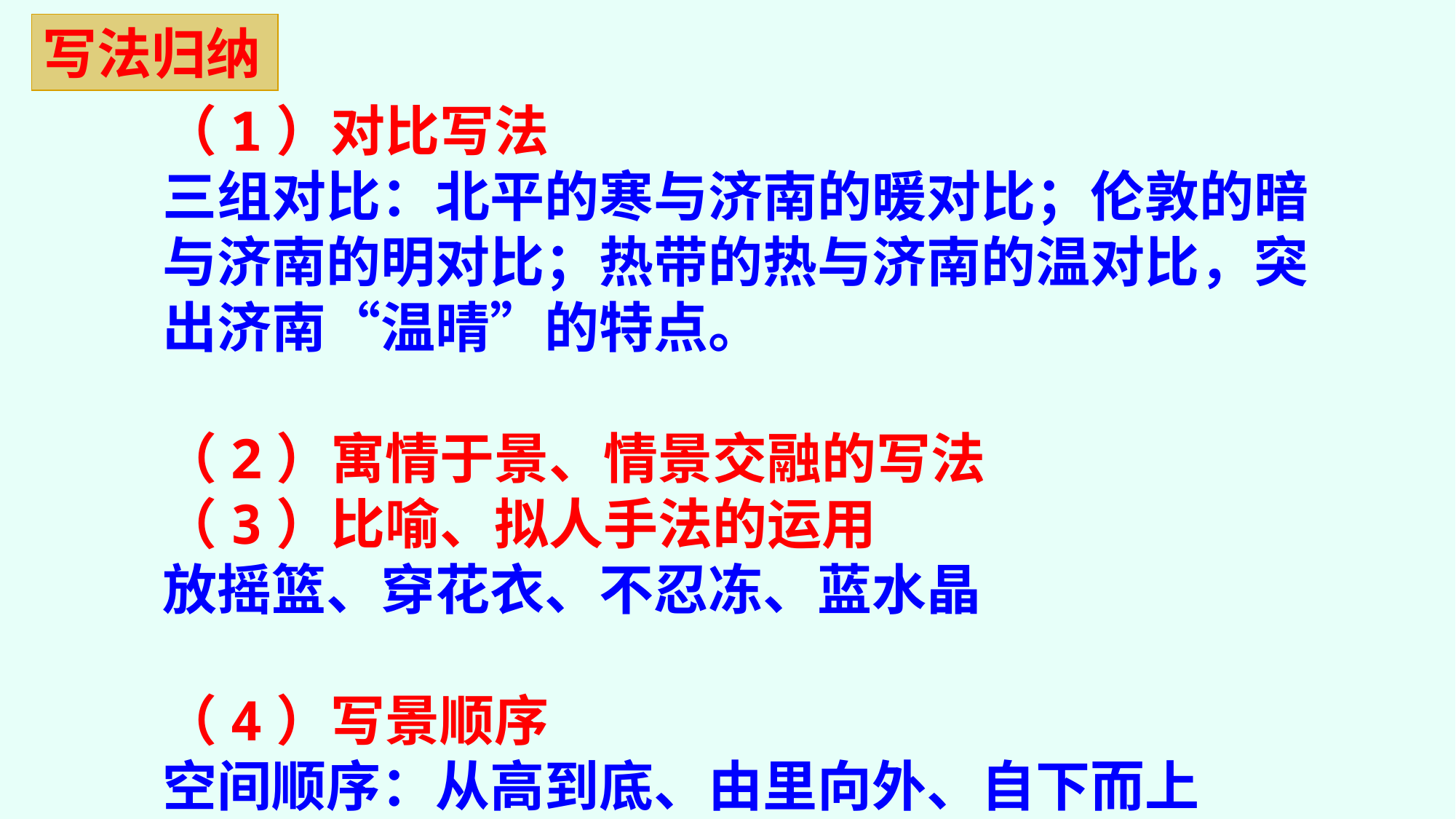

写法归纳
（1）对比写法
三组对比：北平的寒与济南的暖对比；伦敦的暗与济南的明对比；热带的热与济南的温对比，突出济南“温晴”的特点。

（2）寓情于景、情景交融的写法
（3）比喻、拟人手法的运用
放摇篮、穿花衣、不忍冻、蓝水晶

（4）写景顺序
空间顺序：从高到底、由里向外、自下而上